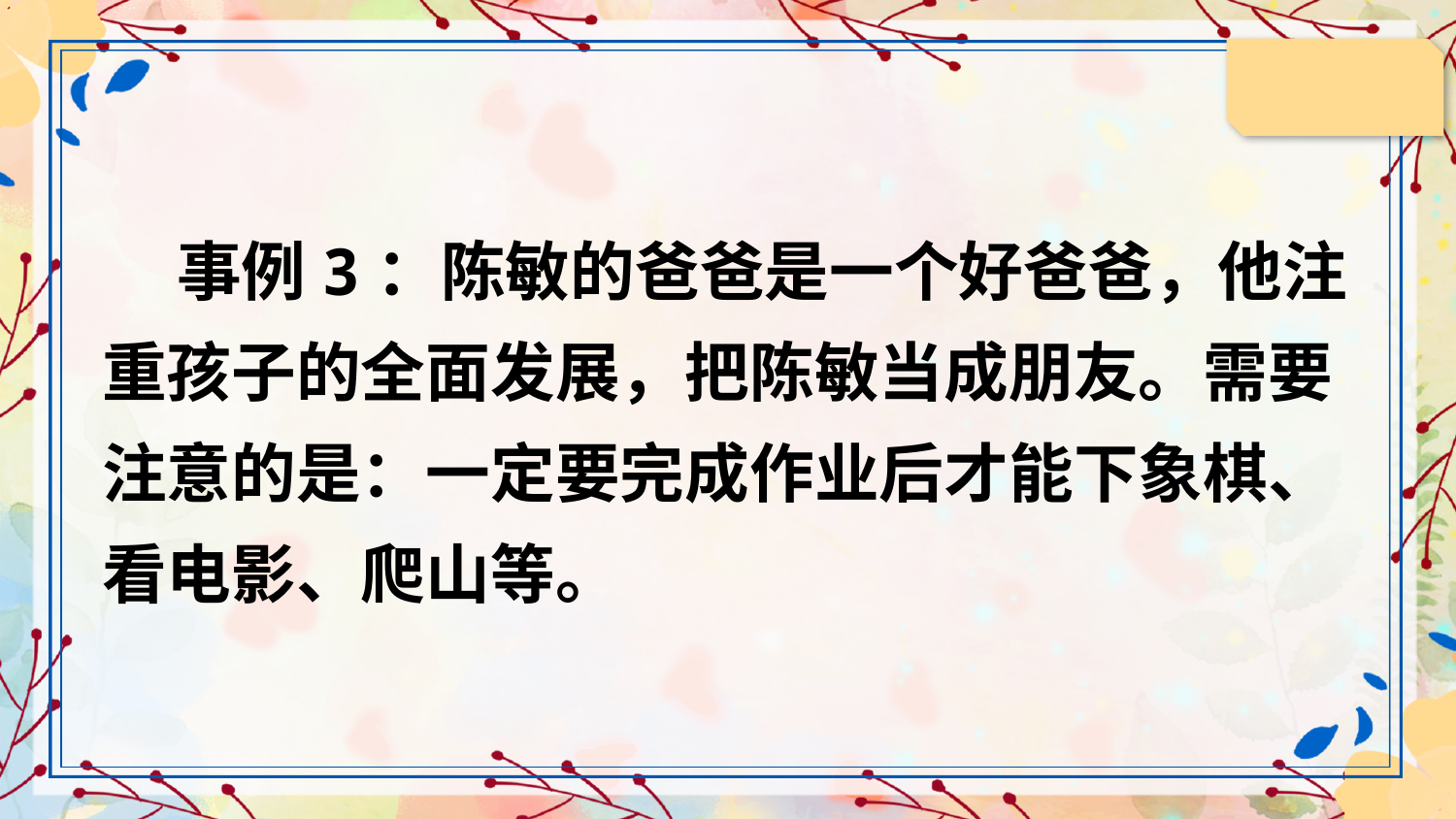

事例3：陈敏的爸爸是一个好爸爸，他注重孩子的全面发展，把陈敏当成朋友。需要注意的是：一定要完成作业后才能下象棋、看电影、爬山等。